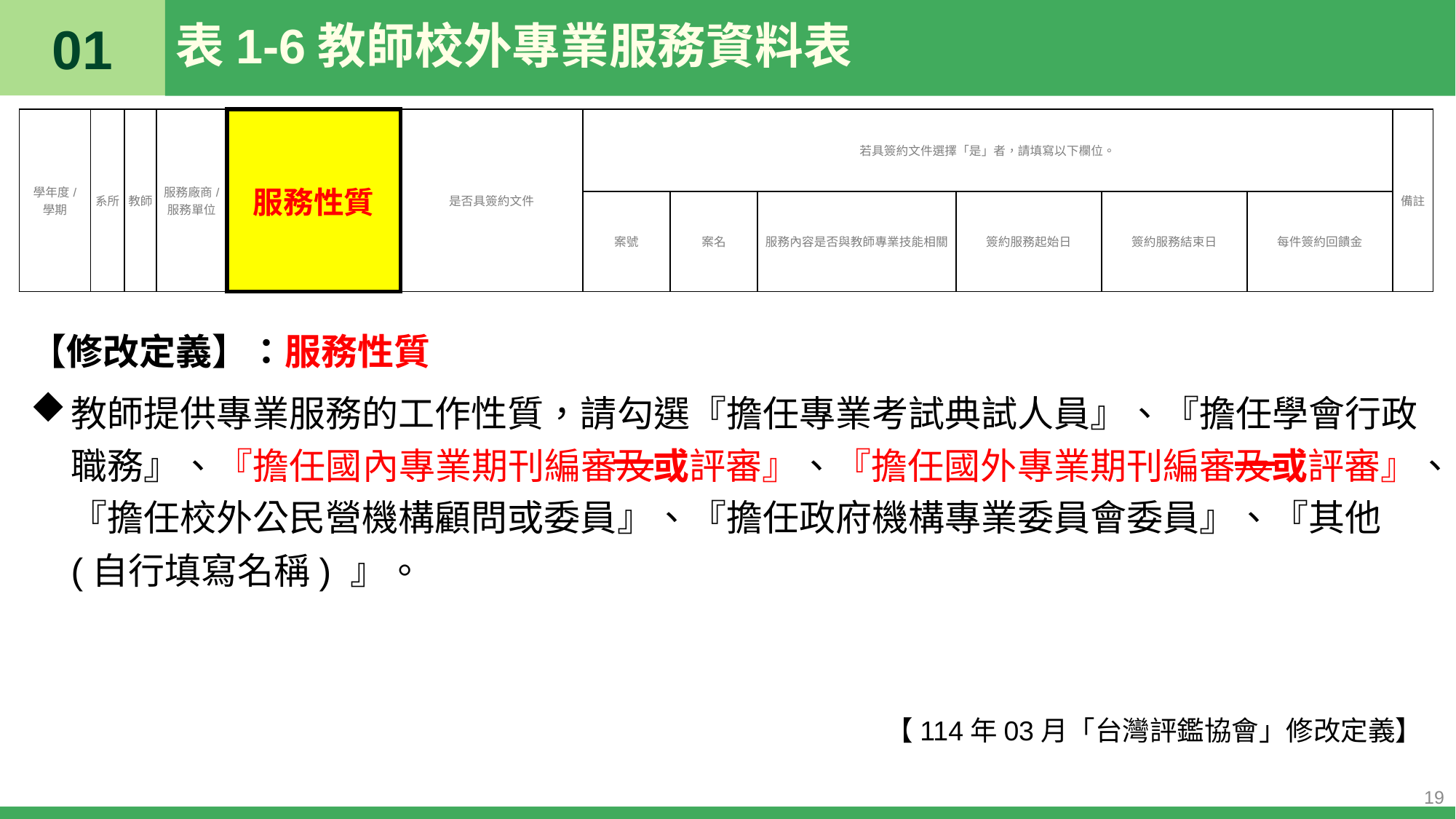

01
# 表1-6教師校外專業服務資料表
| 學年度/ 學期 | 系所 | 教師 | 服務廠商/ 服務單位 | 服務性質 | 是否具簽約文件 | 若具簽約文件選擇「是」者，請填寫以下欄位。 |  |  |  |  |  | 備註 |
| --- | --- | --- | --- | --- | --- | --- | --- | --- | --- | --- | --- | --- |
|  |  |  |  |  |  | 案號 | 案名 | 服務內容是否與教師專業技能相關 | 簽約服務起始日 | 簽約服務結束日 | 每件簽約回饋金 |  |
【修改定義】：服務性質
教師提供專業服務的工作性質，請勾選『擔任專業考試典試人員』、『擔任學會行政職務』、『擔任國內專業期刊編審及或評審』、『擔任國外專業期刊編審及或評審』、『擔任校外公民營機構顧問或委員』、『擔任政府機構專業委員會委員』、『其他 (自行填寫名稱) 』。

【114年03月「台灣評鑑協會」修改定義】
19